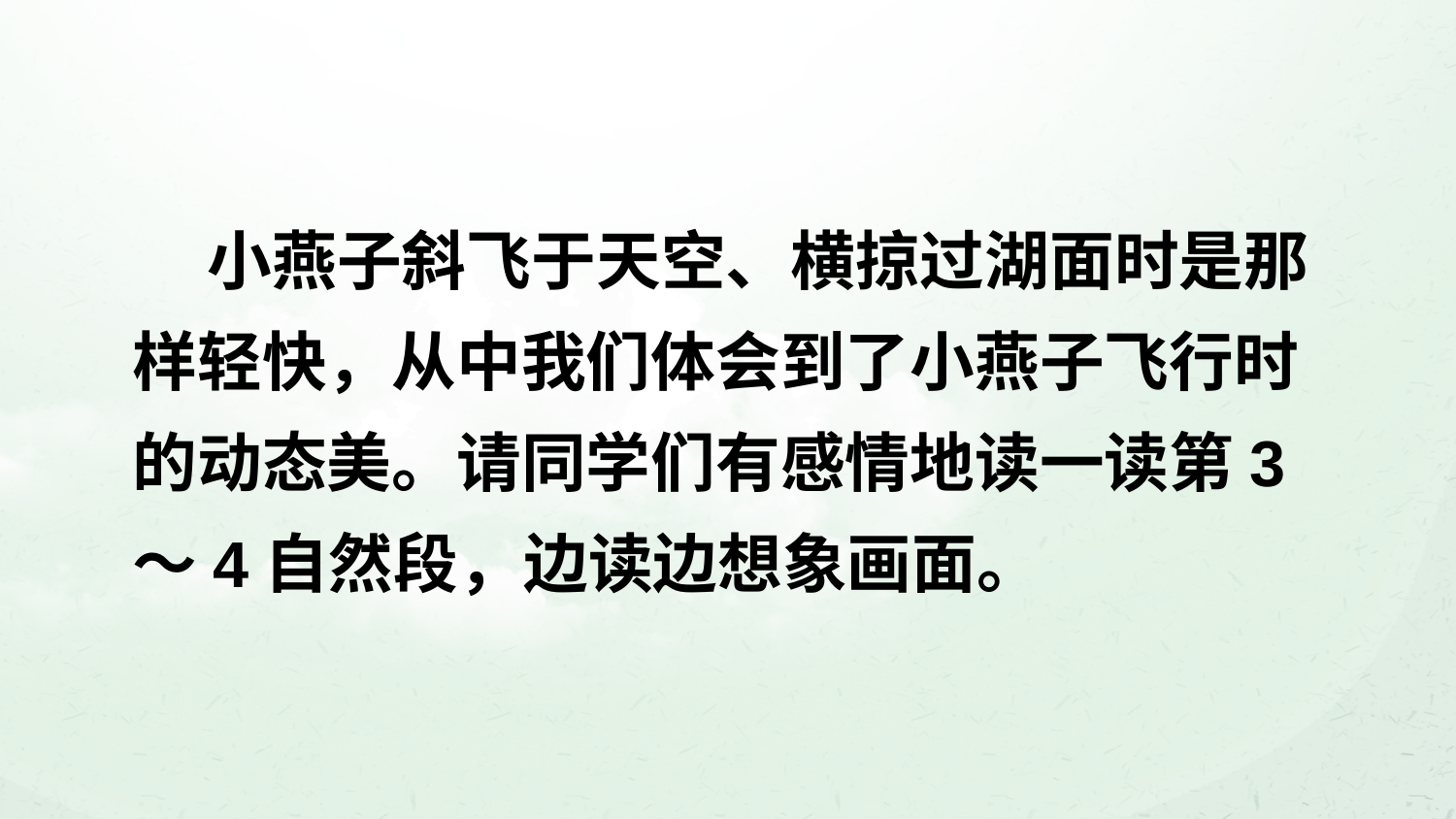

小燕子斜飞于天空、横掠过湖面时是那样轻快，从中我们体会到了小燕子飞行时的动态美。请同学们有感情地读一读第3～4自然段，边读边想象画面。